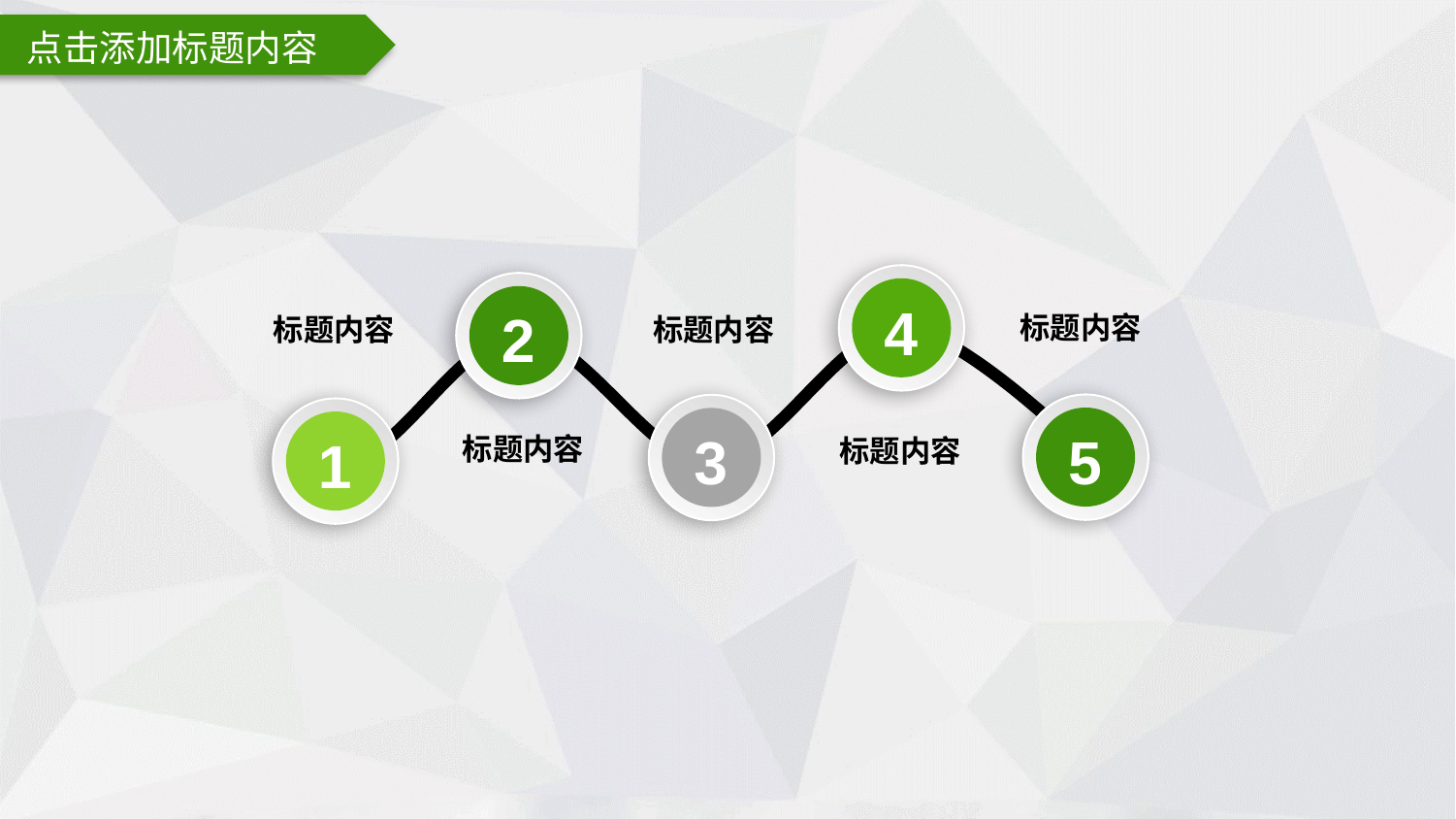

点击添加标题内容

4

2
标题内容
标题内容
标题内容

5

3

1
标题内容
标题内容